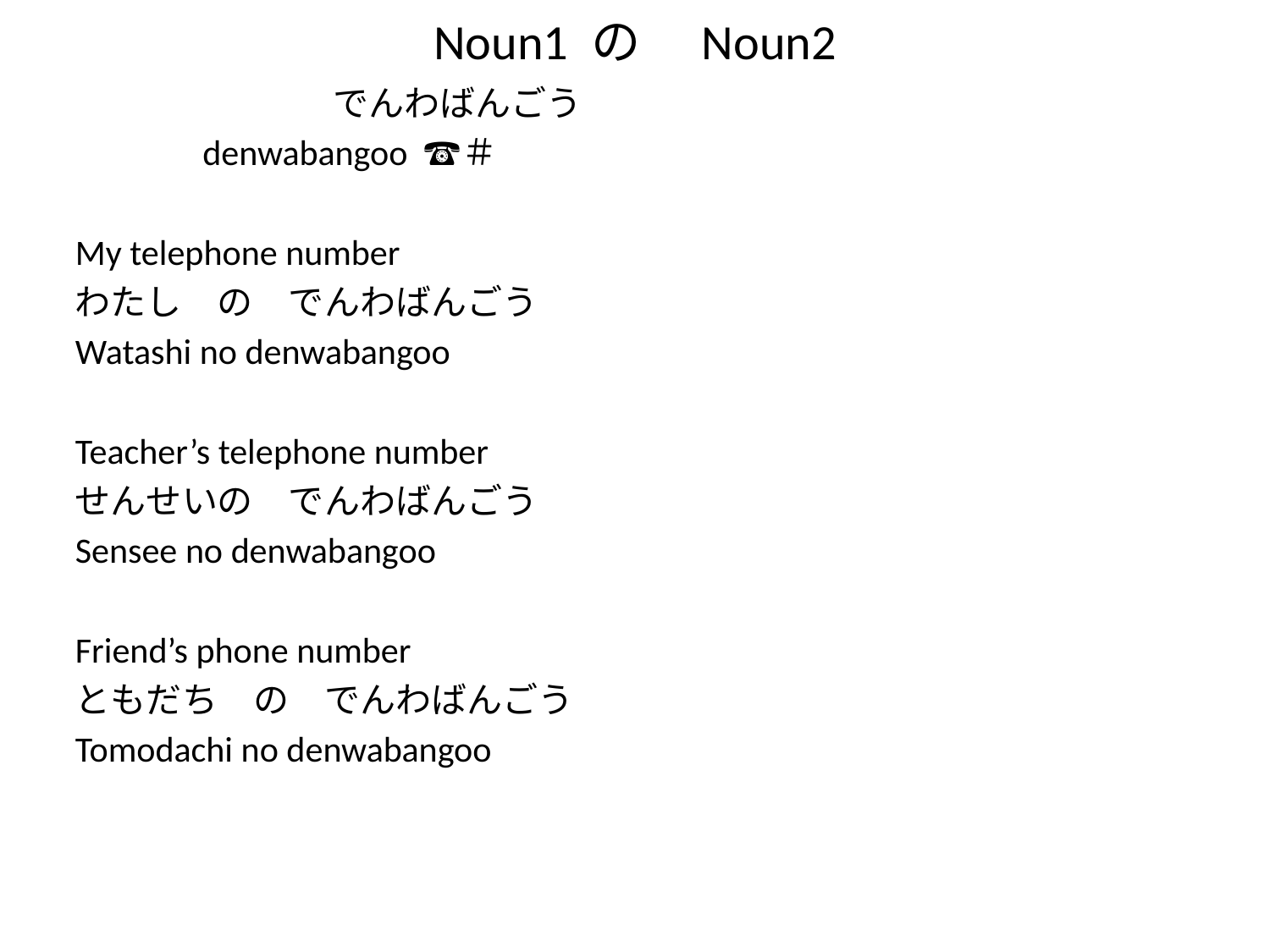

# Noun1 の　Noun2
	                             でんわばんごう
	             denwabangoo  ☎＃

My telephone number
わたし　の　でんわばんごう
Watashi no denwabangoo

Teacher’s telephone number
せんせいの　でんわばんごう
Sensee no denwabangoo

Friend’s phone number
ともだち　の　でんわばんごう
Tomodachi no denwabangoo